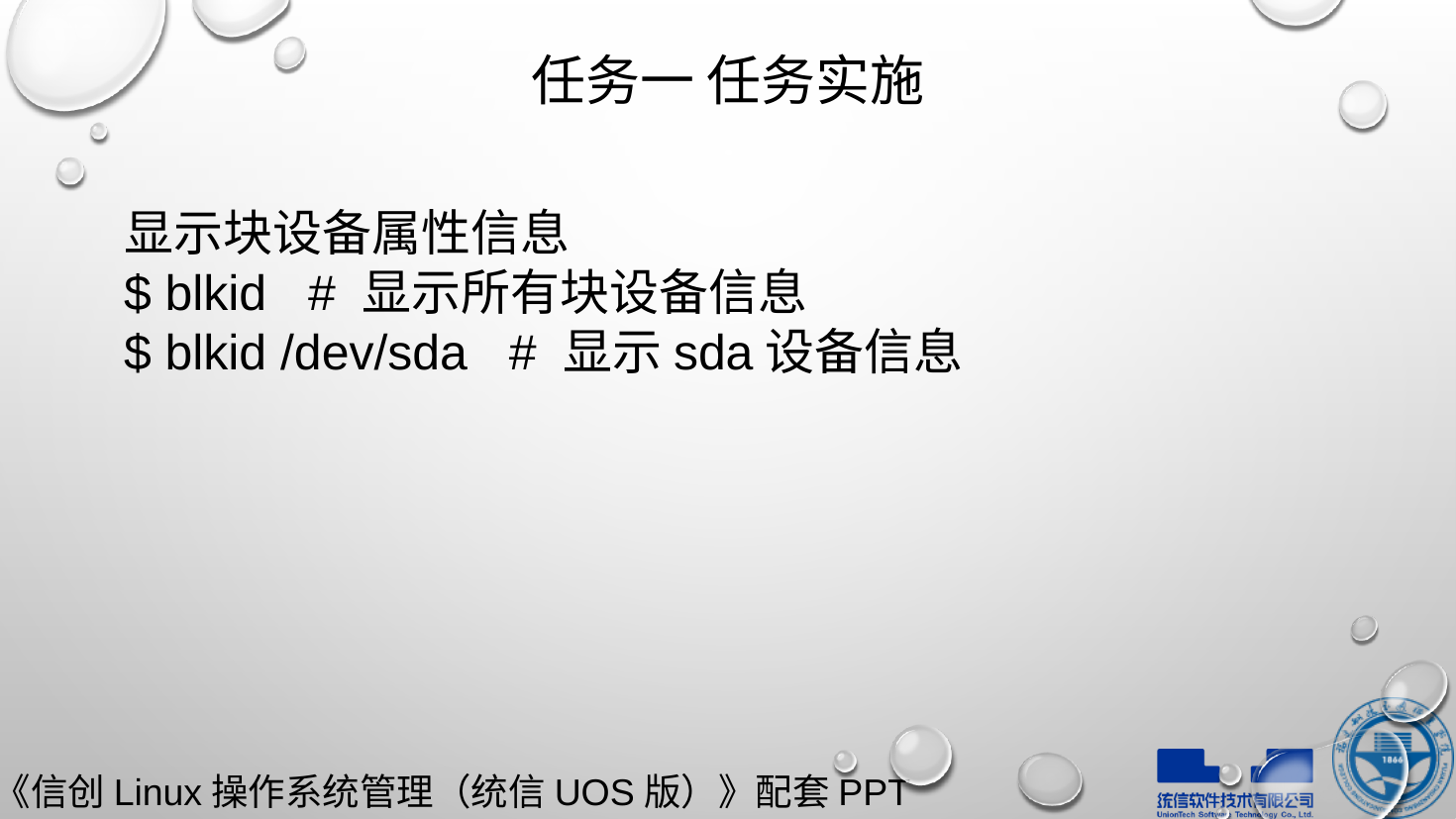

# 任务一 任务实施
显示块设备属性信息
$ blkid   # 显示所有块设备信息
$ blkid /dev/sda   # 显示sda设备信息